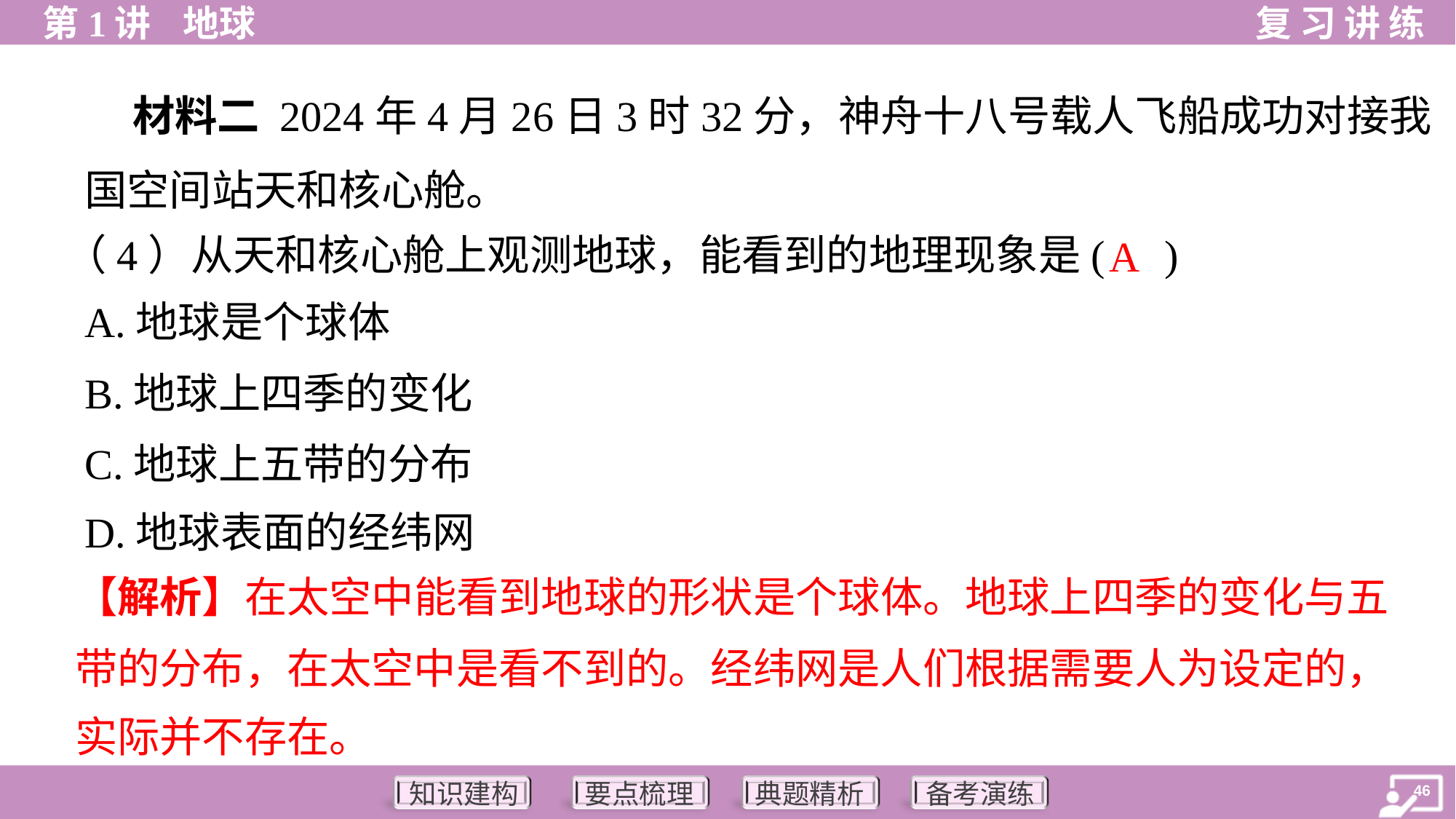

材料二 2024年4月26日3时32分，神舟十八号载人飞船成功对接我
国空间站天和核心舱。
（4）从天和核心舱上观测地球，能看到的地理现象是(     )
A
A.地球是个球体
B.地球上四季的变化
C.地球上五带的分布
D.地球表面的经纬网
【解析】在太空中能看到地球的形状是个球体。地球上四季的变化与五
带的分布，在太空中是看不到的。经纬网是人们根据需要人为设定的，
实际并不存在。